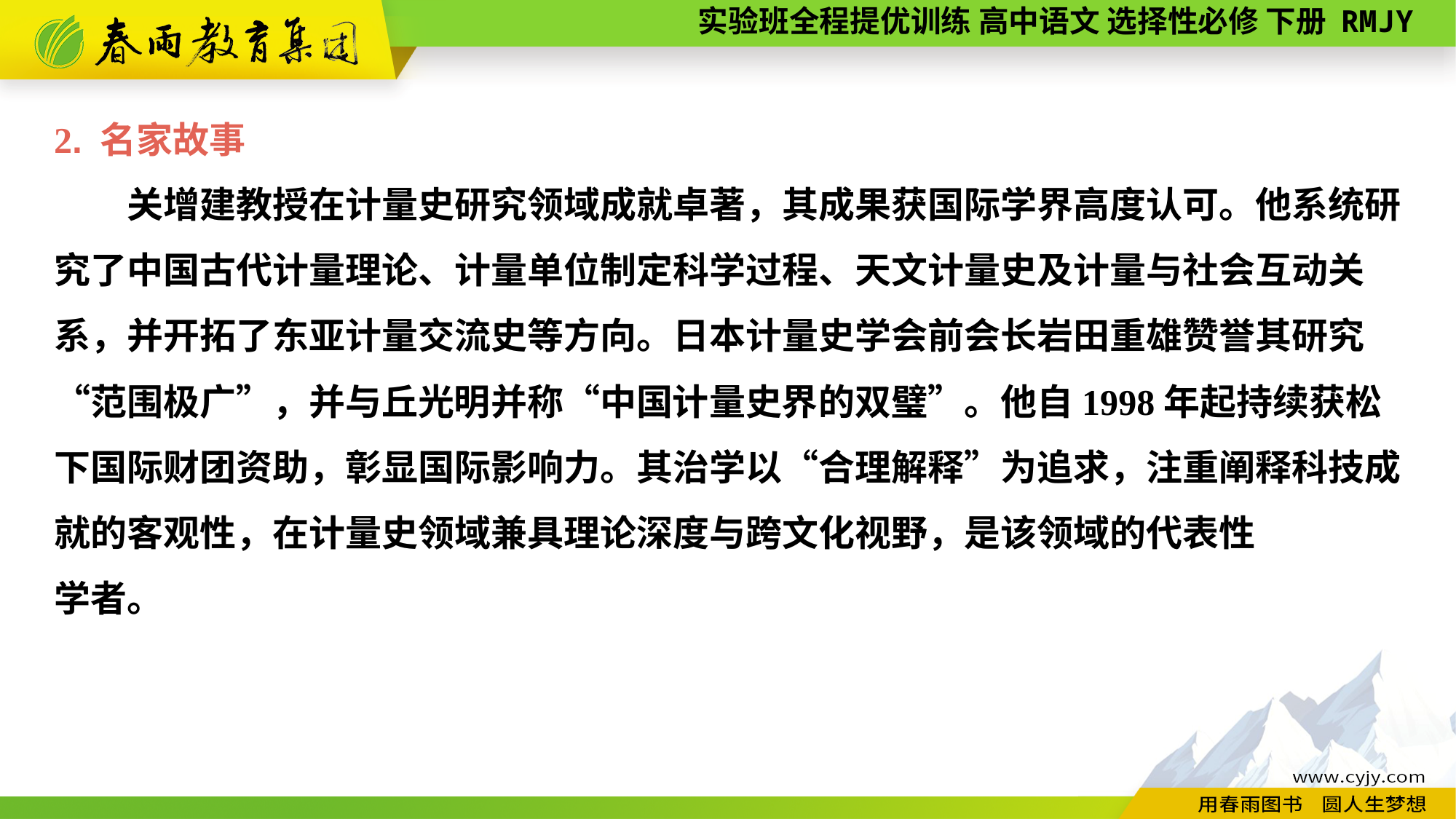

2. 名家故事
关增建教授在计量史研究领域成就卓著，其成果获国际学界高度认可。他系统研究了中国古代计量理论、计量单位制定科学过程、天文计量史及计量与社会互动关系，并开拓了东亚计量交流史等方向。日本计量史学会前会长岩田重雄赞誉其研究“范围极广”，并与丘光明并称“中国计量史界的双璧”。他自1998年起持续获松下国际财团资助，彰显国际影响力。其治学以“合理解释”为追求，注重阐释科技成就的客观性，在计量史领域兼具理论深度与跨文化视野，是该领域的代表性
学者。